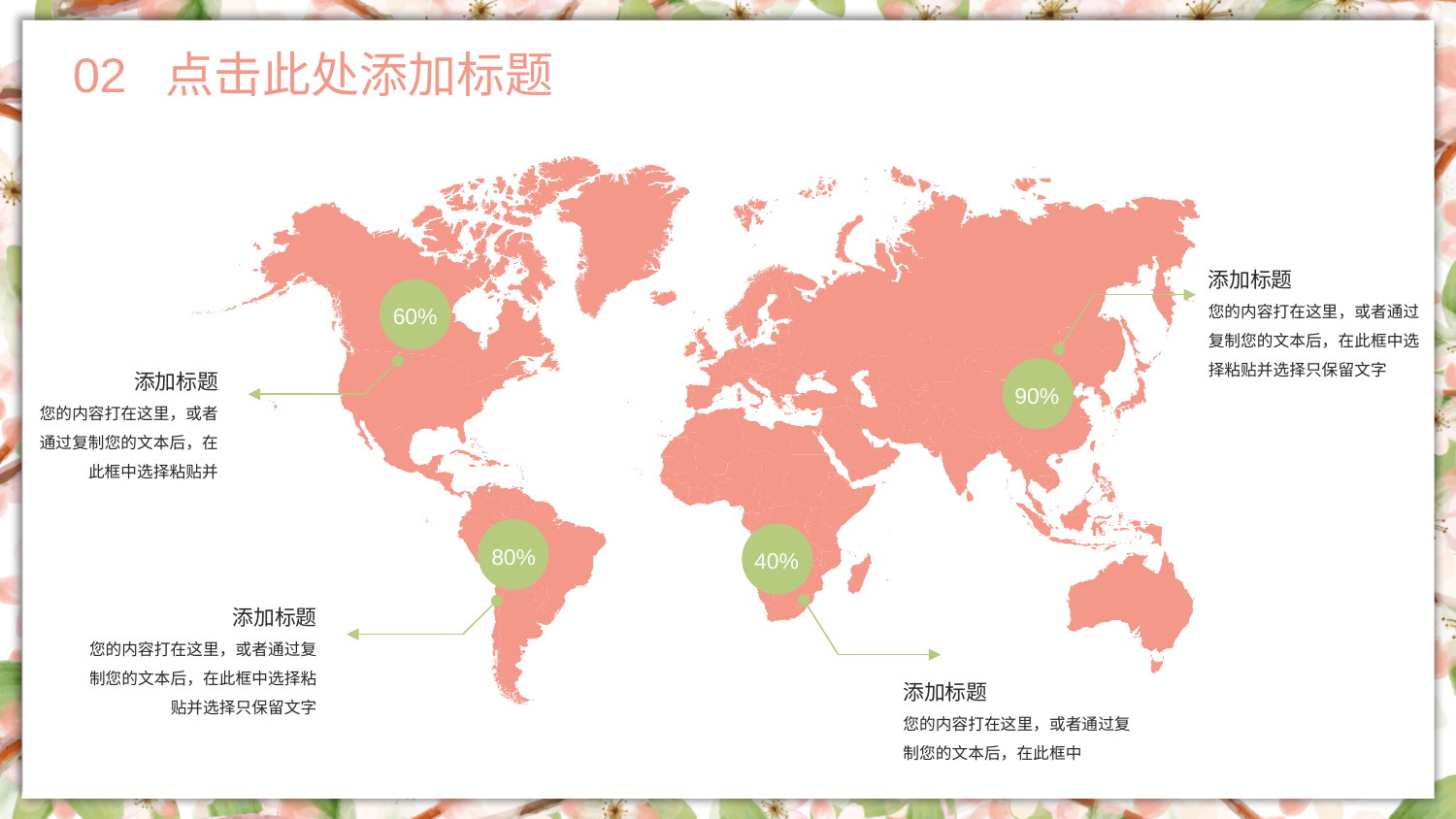

02  点击此处添加标题

添加标题
您的内容打在这里，或者通过复制您的文本后，在此框中选择粘贴并选择只保留文字

60%

添加标题
您的内容打在这里，或者通过复制您的文本后，在此框中选择粘贴并
90%

80%
40%
添加标题
您的内容打在这里，或者通过复制您的文本后，在此框中选择粘贴并选择只保留文字
添加标题
您的内容打在这里，或者通过复制您的文本后，在此框中